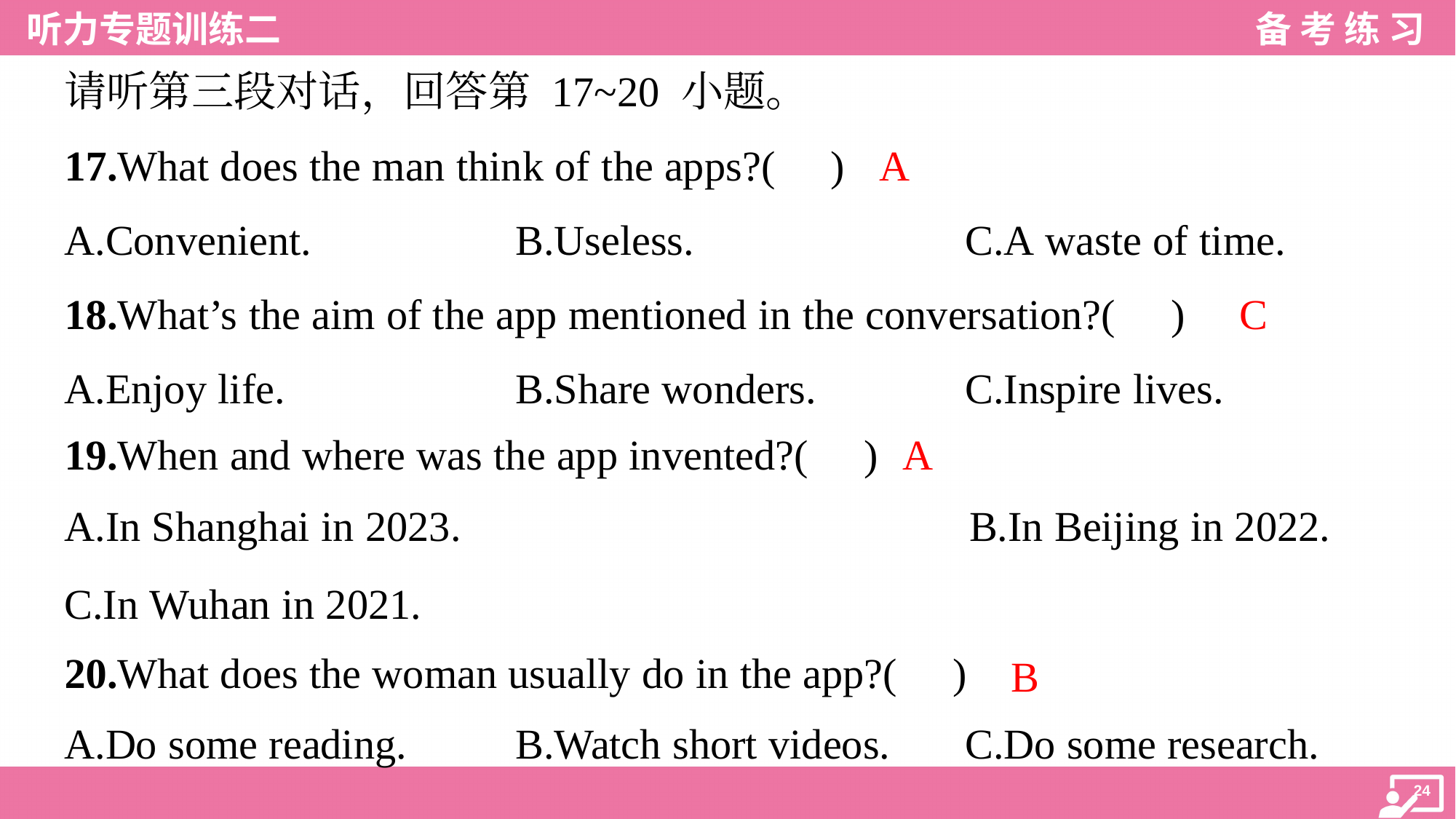

请听第三段对话，回答第 17~20 小题。
A
17.What does the man think of the apps?(     )
A.Convenient.	B.Useless.	C.A waste of time.
C
18.What’s the aim of the app mentioned in the conversation?(     )
A.Enjoy life.	B.Share wonders.	C.Inspire lives.
A
19.When and where was the app invented?(     )
A.In Shanghai in 2023.					   B.In Beijing in 2022.
C.In Wuhan in 2021.
20.What does the woman usually do in the app?(     )
B
A.Do some reading.	B.Watch short videos.	C.Do some research.